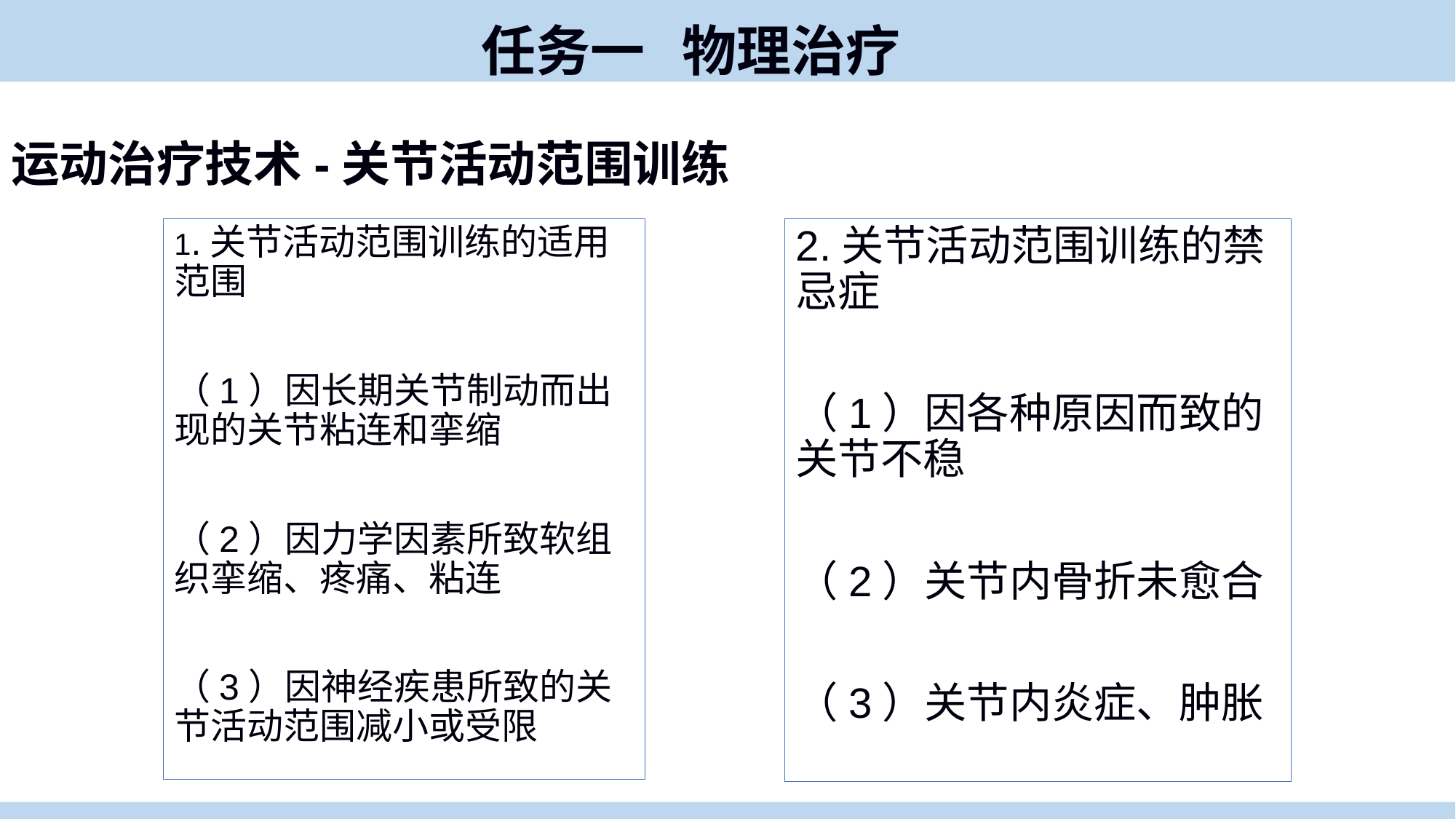

任务一   物理治疗
运动治疗技术-关节活动范围训练
1.关节活动范围训练的适用范围

（1）因长期关节制动而出现的关节粘连和挛缩

（2）因力学因素所致软组织挛缩、疼痛、粘连

（3）因神经疾患所致的关节活动范围减小或受限

2.关节活动范围训练的禁忌症

（1）因各种原因而致的关节不稳

（2）关节内骨折未愈合

（3）关节内炎症、肿胀